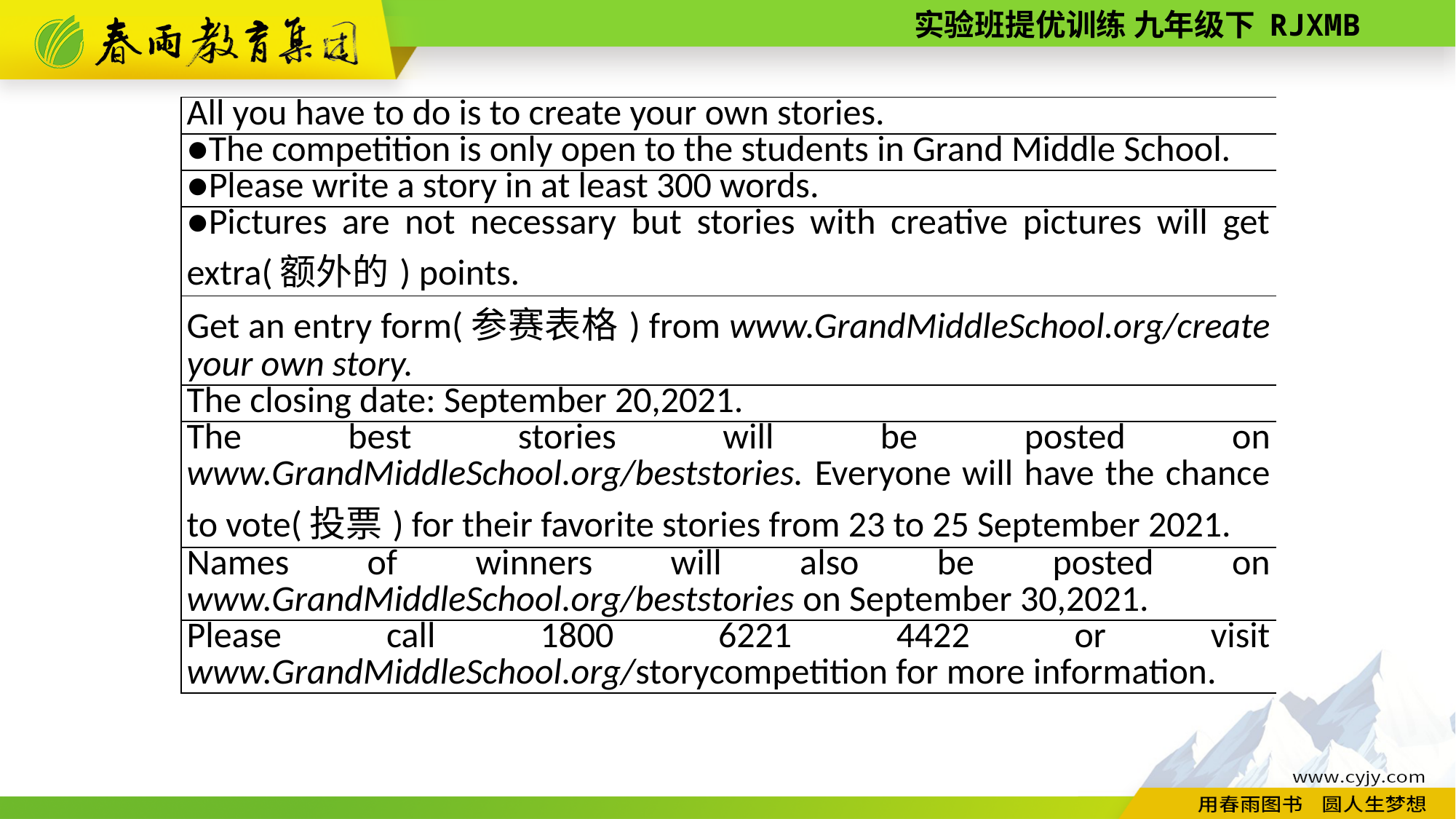

| All you have to do is to create your own stories. |  |  |
| --- | --- | --- |
| ●The competition is only open to the students in Grand Middle School. |  |  |
| ●Please write a story in at least 300 words. |  |  |
| ●Pictures are not necessary but stories with creative pictures will get extra(额外的) points. |  |  |
| Get an entry form(参赛表格) from www.GrandMiddleSchool.org/create your own story. |  |  |
| The closing date: September 20,2021. |  |  |
| The best stories will be posted on www.GrandMiddleSchool.org/beststories. Everyone will have the chance to vote(投票) for their favorite stories from 23 to 25 September 2021. |  |  |
| Names of winners will also be posted on www.GrandMiddleSchool.org/beststories on September 30,2021. |  |  |
| Please call 1800 6221 4422 or visit www.GrandMiddleSchool.org/storycompetition for more information. |  |  |